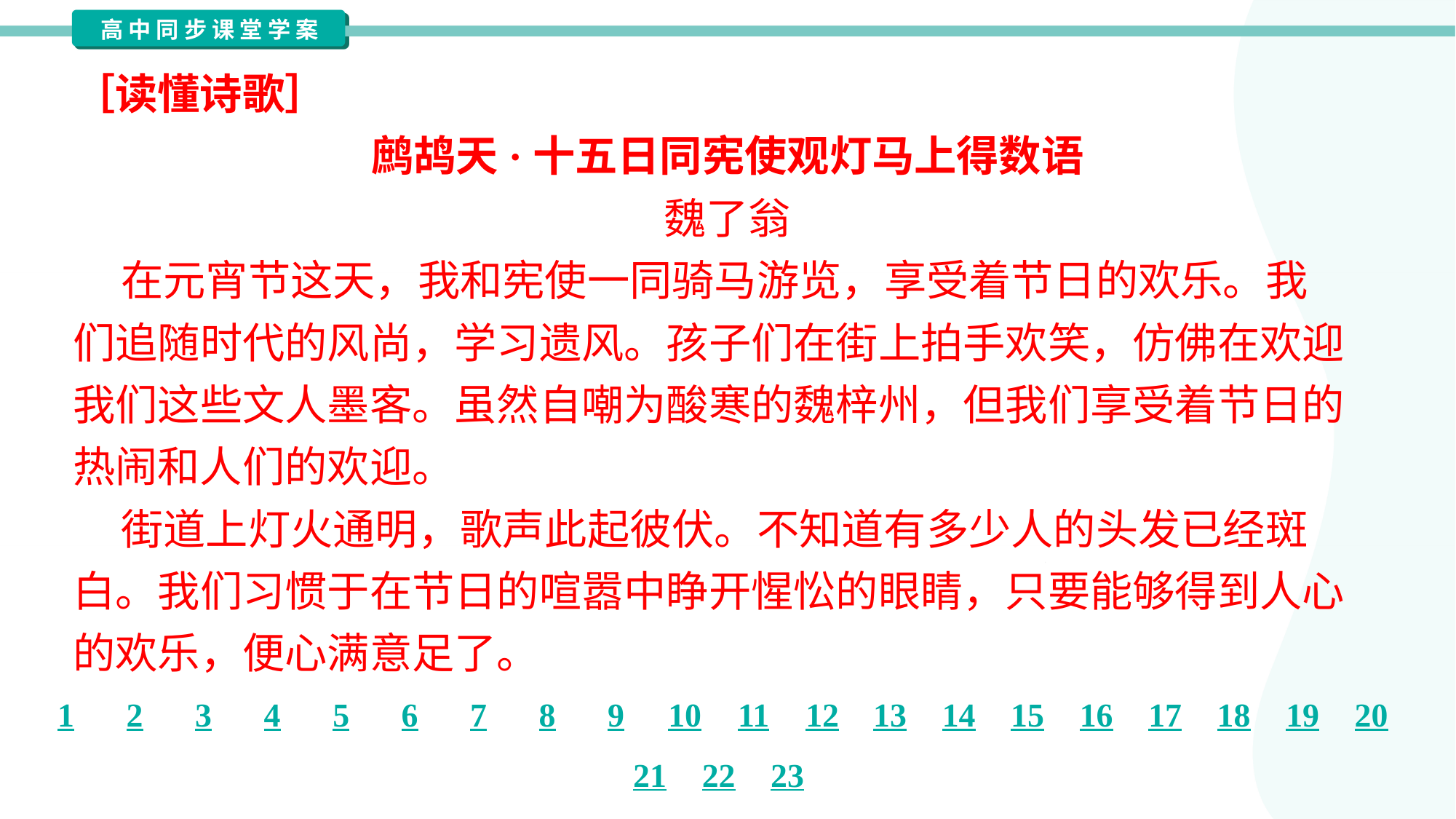

［读懂诗歌］
鹧鸪天·十五日同宪使观灯马上得数语
魏了翁
    在元宵节这天，我和宪使一同骑马游览，享受着节日的欢乐。我
们追随时代的风尚，学习遗风。孩子们在街上拍手欢笑，仿佛在欢迎
我们这些文人墨客。虽然自嘲为酸寒的魏梓州，但我们享受着节日的
热闹和人们的欢迎。
    街道上灯火通明，歌声此起彼伏。不知道有多少人的头发已经斑
白。我们习惯于在节日的喧嚣中睁开惺忪的眼睛，只要能够得到人心
的欢乐，便心满意足了。